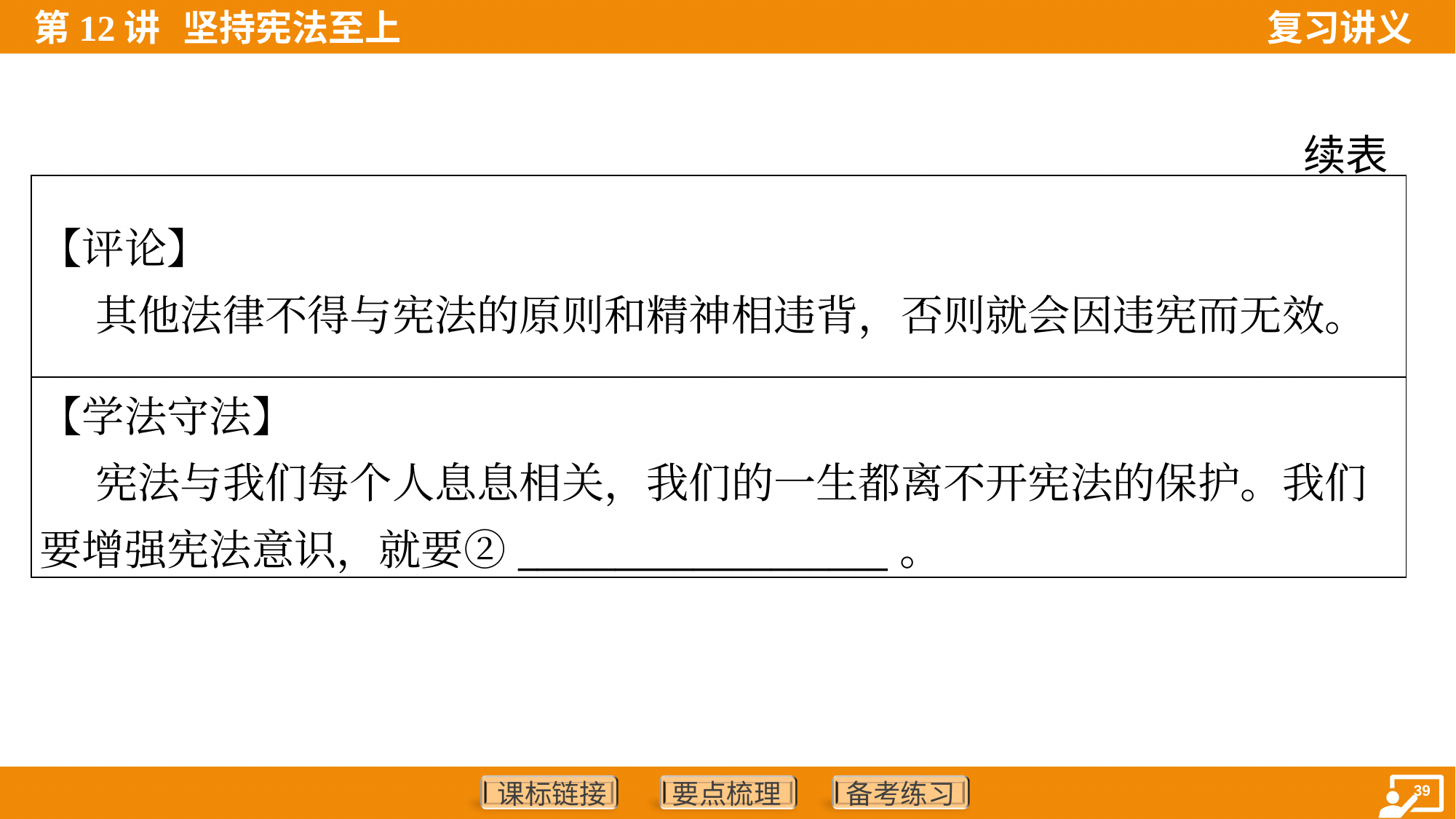

续表
| 【评论】 其他法律不得与宪法的原则和精神相违背，否则就会因违宪而无效。 |
| --- |
| 【学法守法】 宪法与我们每个人息息相关，我们的一生都离不开宪法的保护。我们要增强宪法意识，就要②\_\_\_\_\_\_\_\_\_\_\_\_\_\_\_\_\_\_\_。 |